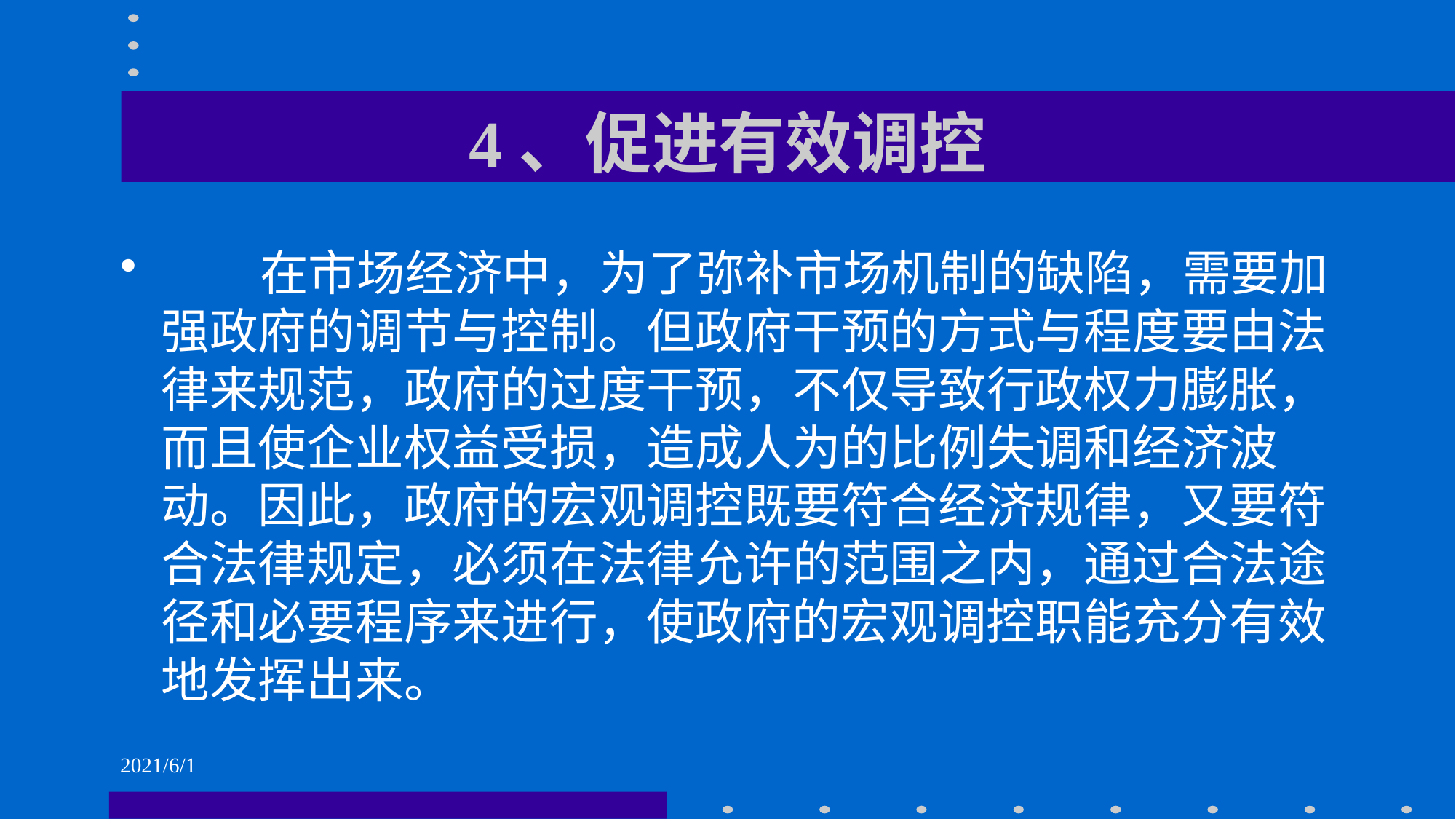

# 4、促进有效调控
        在市场经济中，为了弥补市场机制的缺陷，需要加强政府的调节与控制。但政府干预的方式与程度要由法律来规范，政府的过度干预，不仅导致行政权力膨胀，而且使企业权益受损，造成人为的比例失调和经济波动。因此，政府的宏观调控既要符合经济规律，又要符合法律规定，必须在法律允许的范围之内，通过合法途径和必要程序来进行，使政府的宏观调控职能充分有效地发挥出来。

2021/6/1